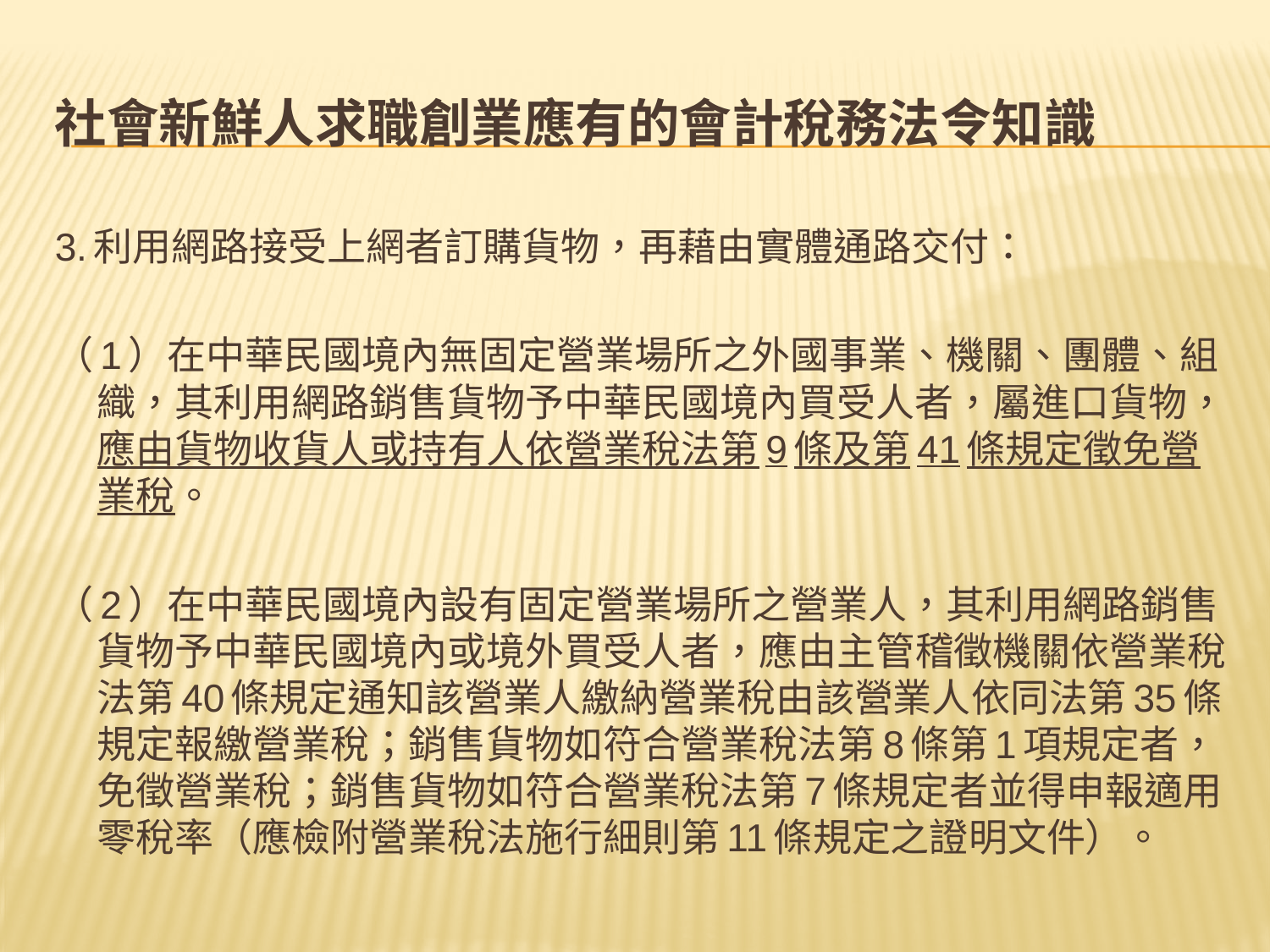

# 社會新鮮人求職創業應有的會計稅務法令知識
3.利用網路接受上網者訂購貨物，再藉由實體通路交付：

（1）在中華民國境內無固定營業場所之外國事業、機關、團體、組織，其利用網路銷售貨物予中華民國境內買受人者，屬進口貨物，應由貨物收貨人或持有人依營業稅法第9條及第41條規定徵免營業稅。

（2）在中華民國境內設有固定營業場所之營業人，其利用網路銷售貨物予中華民國境內或境外買受人者，應由主管稽徵機關依營業稅法第40條規定通知該營業人繳納營業稅由該營業人依同法第35條規定報繳營業稅；銷售貨物如符合營業稅法第8條第1項規定者，免徵營業稅；銷售貨物如符合營業稅法第7條規定者並得申報適用零稅率（應檢附營業稅法施行細則第11條規定之證明文件）。